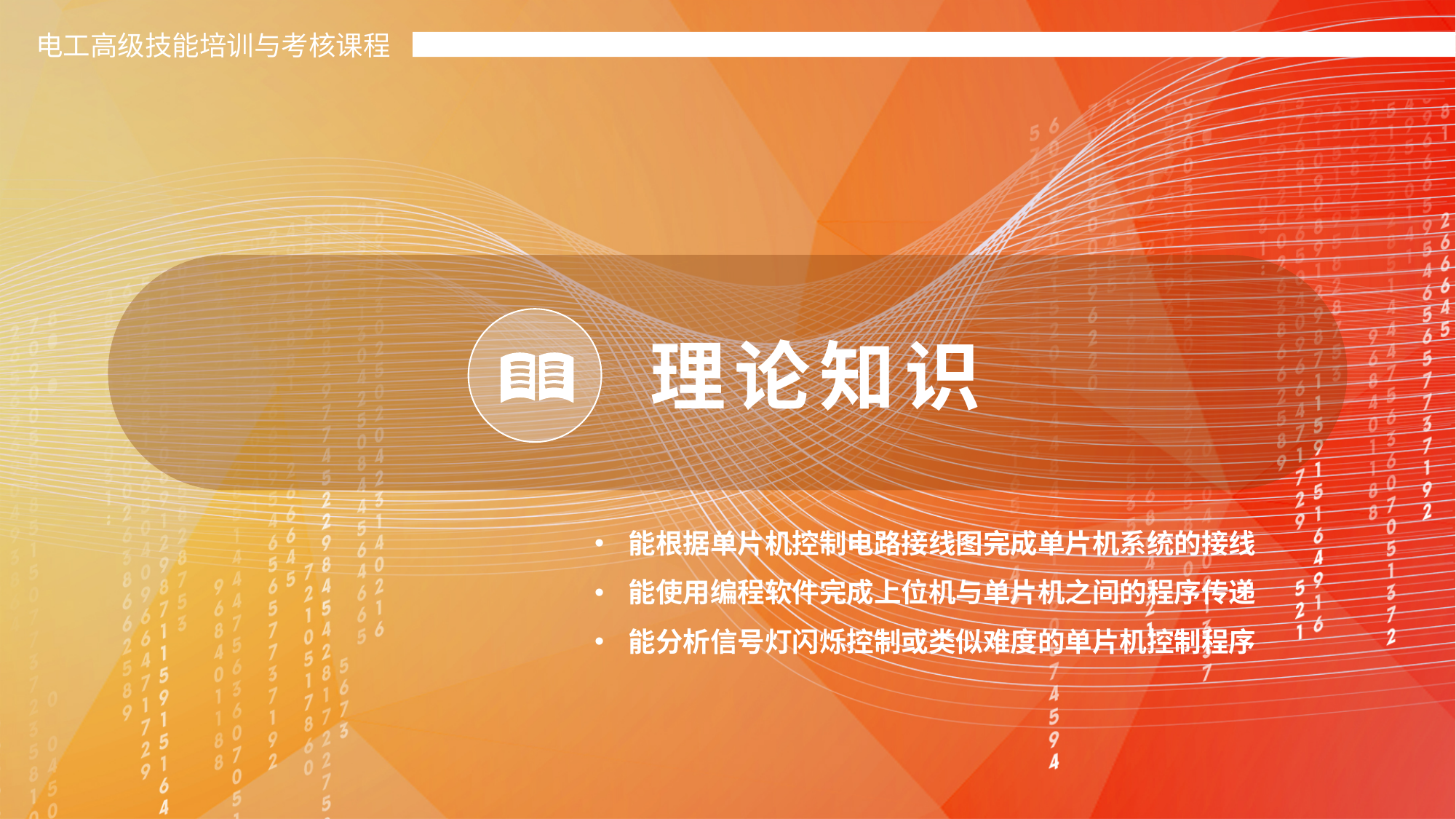

电工高级技能培训与考核课程

理论知识
能根据单片机控制电路接线图完成单片机系统的接线
能使用编程软件完成上位机与单片机之间的程序传递
能分析信号灯闪烁控制或类似难度的单片机控制程序